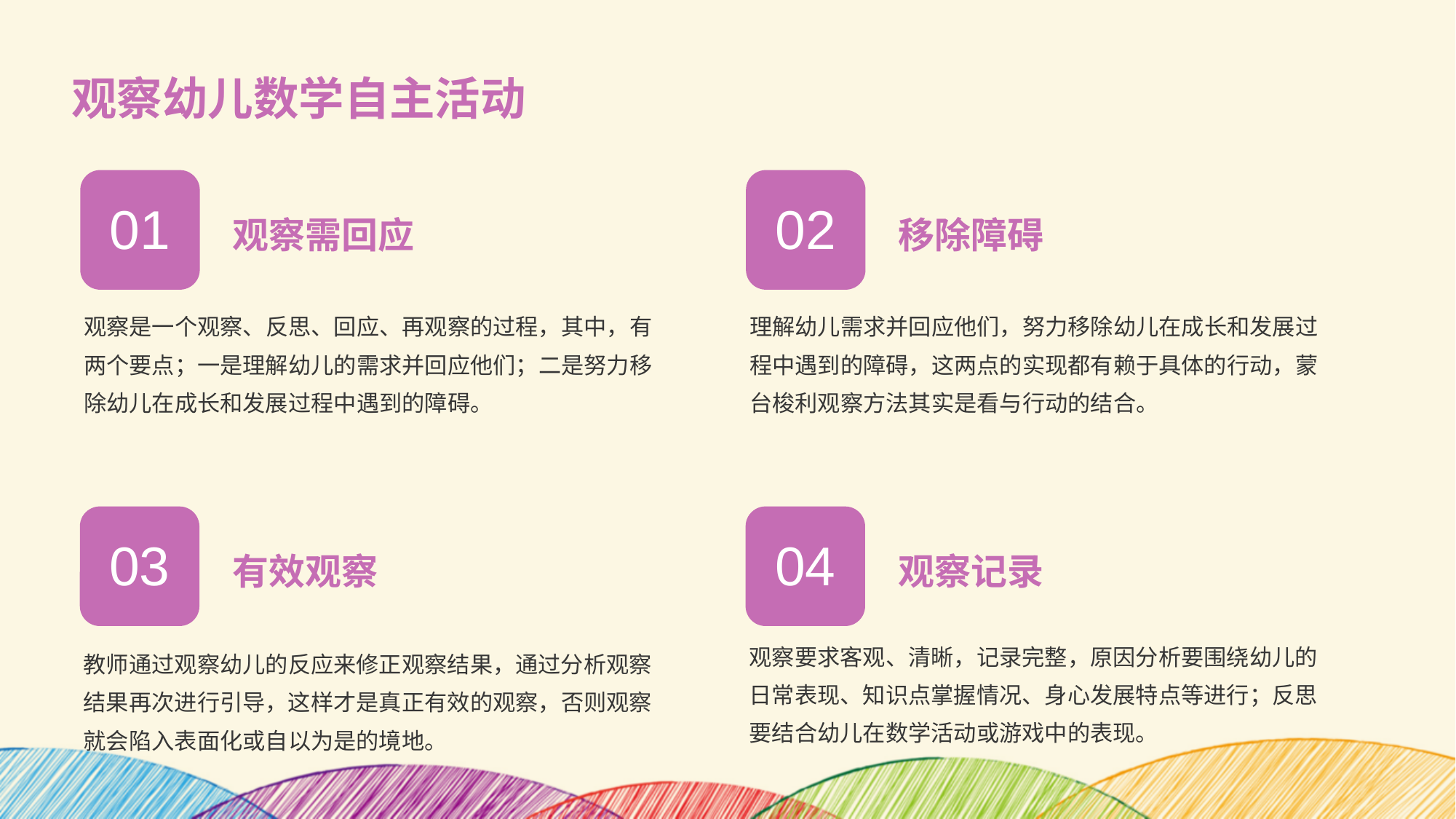

观察幼儿数学自主活动

观察需回应

移除障碍
01
02
观察是一个观察、反思、回应、再观察的过程，其中，有两个要点；一是理解幼儿的需求并回应他们；二是努力移除幼儿在成长和发展过程中遇到的障碍。
理解幼儿需求并回应他们，努力移除幼儿在成长和发展过程中遇到的障碍，这两点的实现都有赖于具体的行动，蒙台梭利观察方法其实是看与行动的结合。

有效观察

观察记录
03
04
观察要求客观、清晰，记录完整，原因分析要围绕幼儿的日常表现、知识点掌握情况、身心发展特点等进行；反思要结合幼儿在数学活动或游戏中的表现。
教师通过观察幼儿的反应来修正观察结果，通过分析观察结果再次进行引导，这样才是真正有效的观察，否则观察就会陷入表面化或自以为是的境地。